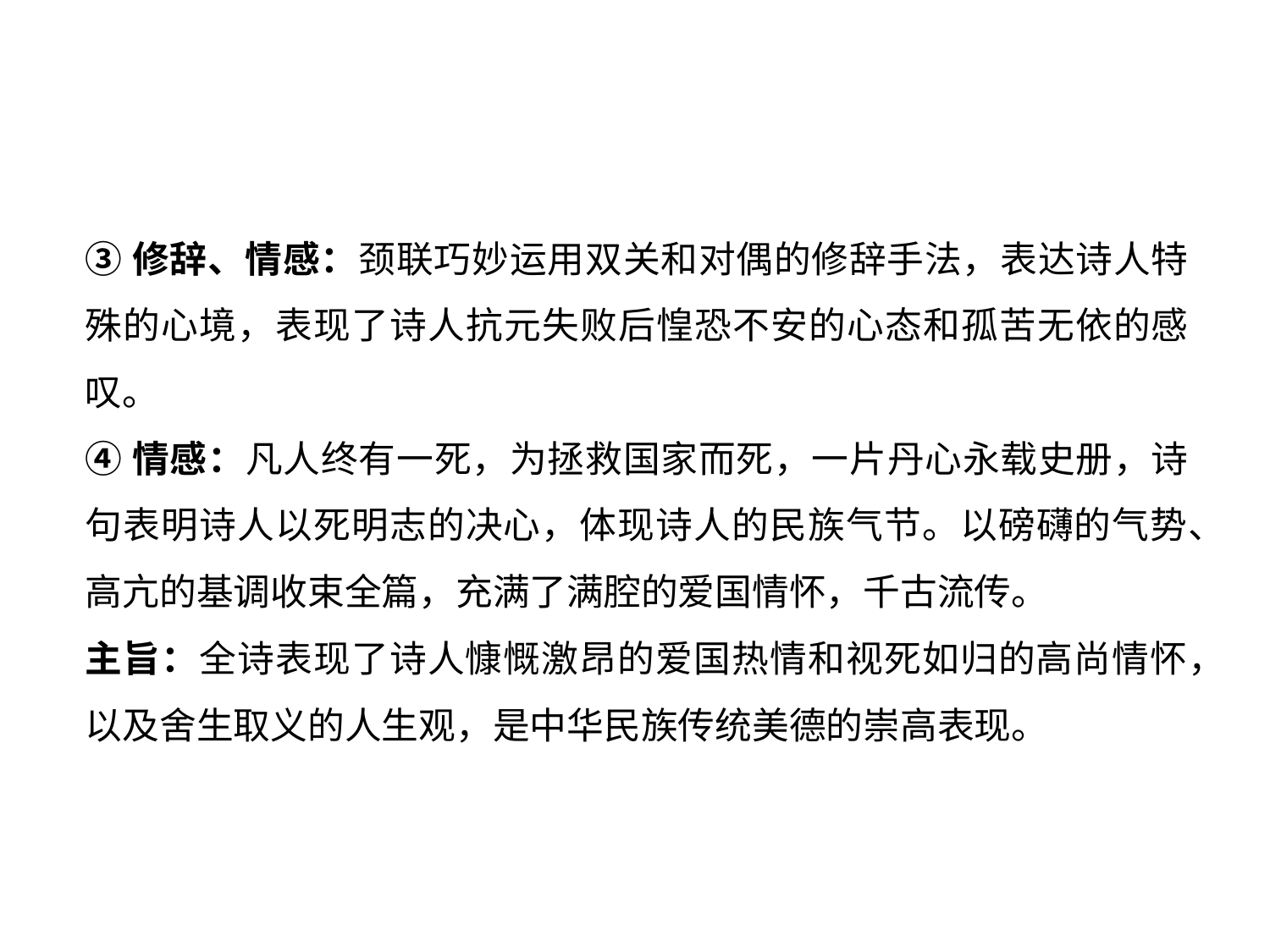

③修辞、情感：颈联巧妙运用双关和对偶的修辞手法，表达诗人特殊的心境，表现了诗人抗元失败后惶恐不安的心态和孤苦无依的感叹。
④情感：凡人终有一死，为拯救国家而死，一片丹心永载史册，诗句表明诗人以死明志的决心，体现诗人的民族气节。以磅礴的气势、高亢的基调收束全篇，充满了满腔的爱国情怀，千古流传。
主旨：全诗表现了诗人慷慨激昂的爱国热情和视死如归的高尚情怀，以及舍生取义的人生观，是中华民族传统美德的崇高表现。